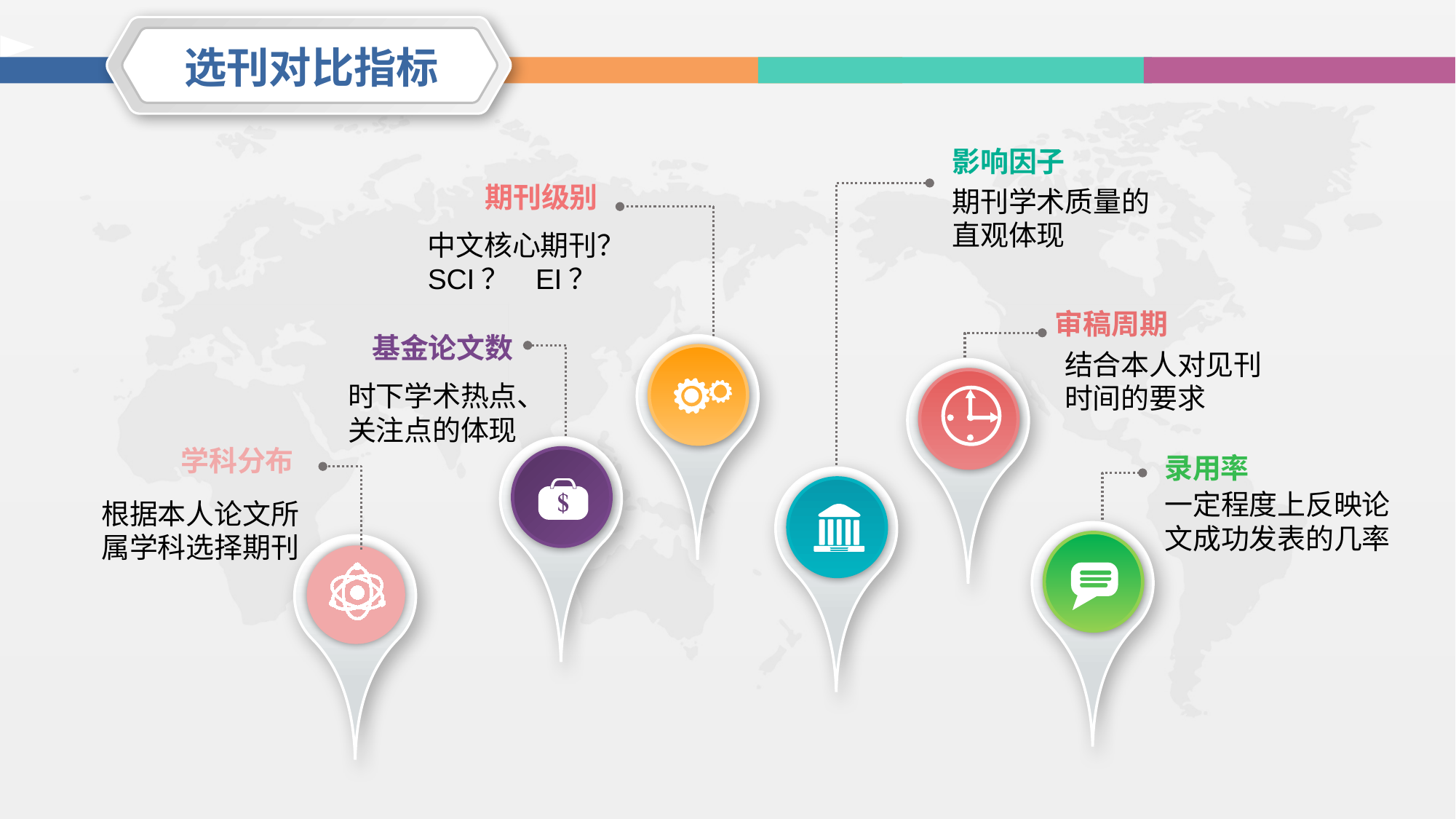

选刊对比指标

影响因子

期刊级别

期刊学术质量的直观体现
中文核心期刊？
SCI？   EI？
审稿周期

基金论文数

结合本人对见刊时间的要求

时下学术热点、关注点的体现
学科分布

录用率

一定程度上反映论文成功发表的几率

根据本人论文所属学科选择期刊